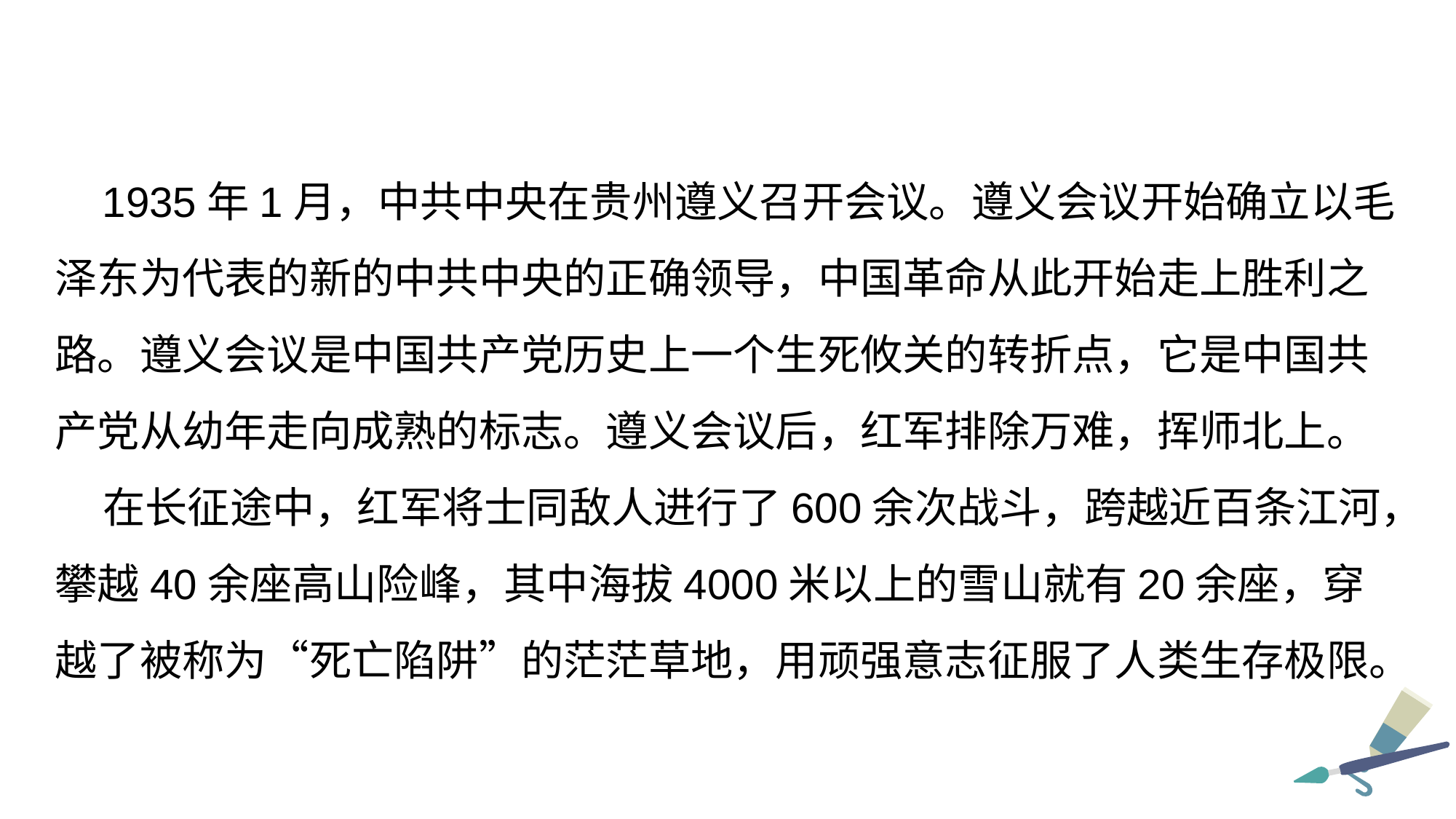

1935年1月，中共中央在贵州遵义召开会议。遵义会议开始确立以毛泽东为代表的新的中共中央的正确领导，中国革命从此开始走上胜利之路。遵义会议是中国共产党历史上一个生死攸关的转折点，它是中国共产党从幼年走向成熟的标志。遵义会议后，红军排除万难，挥师北上。
    在长征途中，红军将士同敌人进行了600余次战斗，跨越近百条江河，攀越40余座高山险峰，其中海拔4000米以上的雪山就有20余座，穿越了被称为“死亡陷阱”的茫茫草地，用顽强意志征服了人类生存极限。